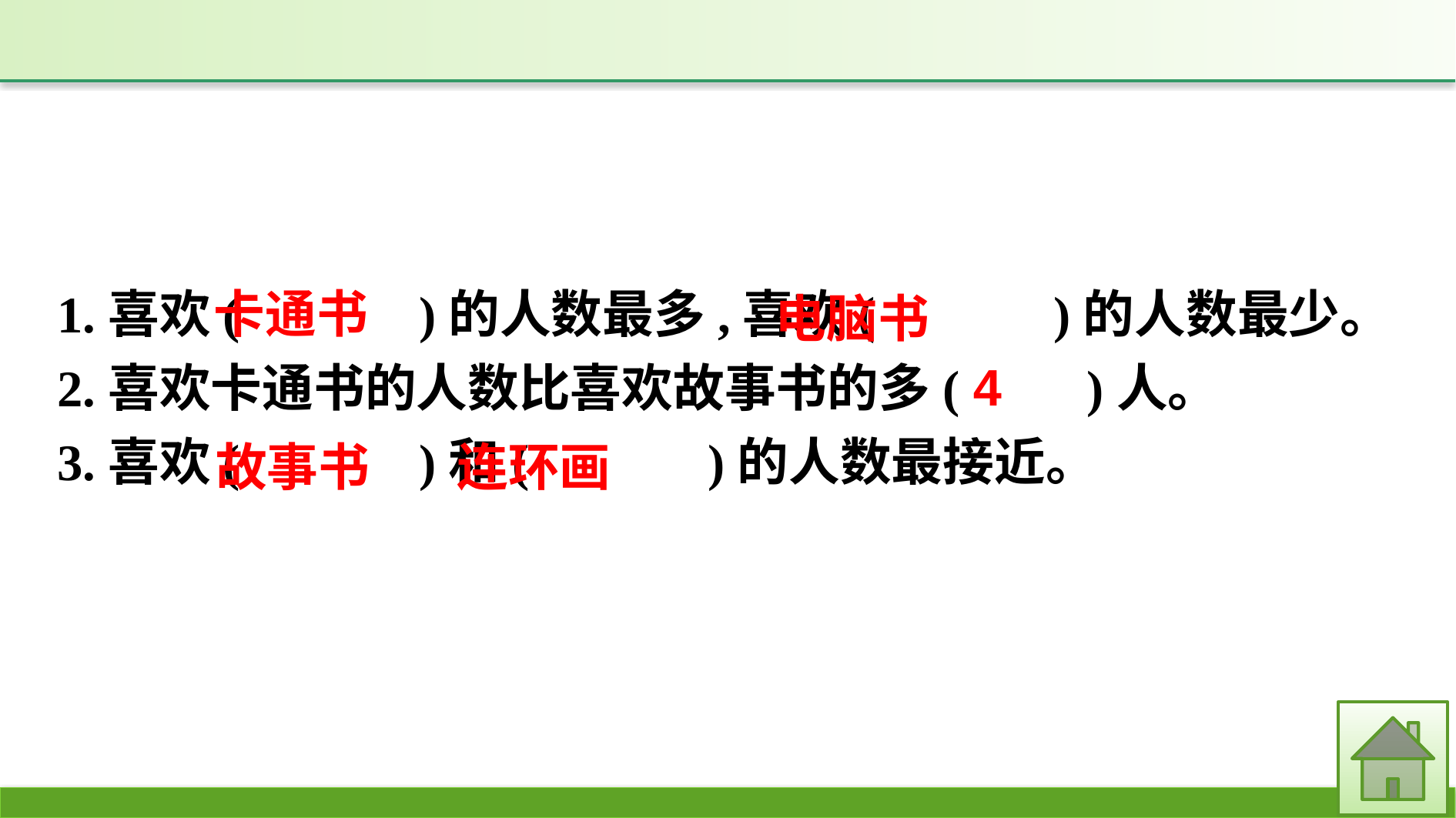

卡通书
1.喜欢(　　　)的人数最多,喜欢(　　　)的人数最少。
2.喜欢卡通书的人数比喜欢故事书的多(　　)人。
3.喜欢(　　　)和(　　　)的人数最接近。
电脑书
4
故事书
连环画